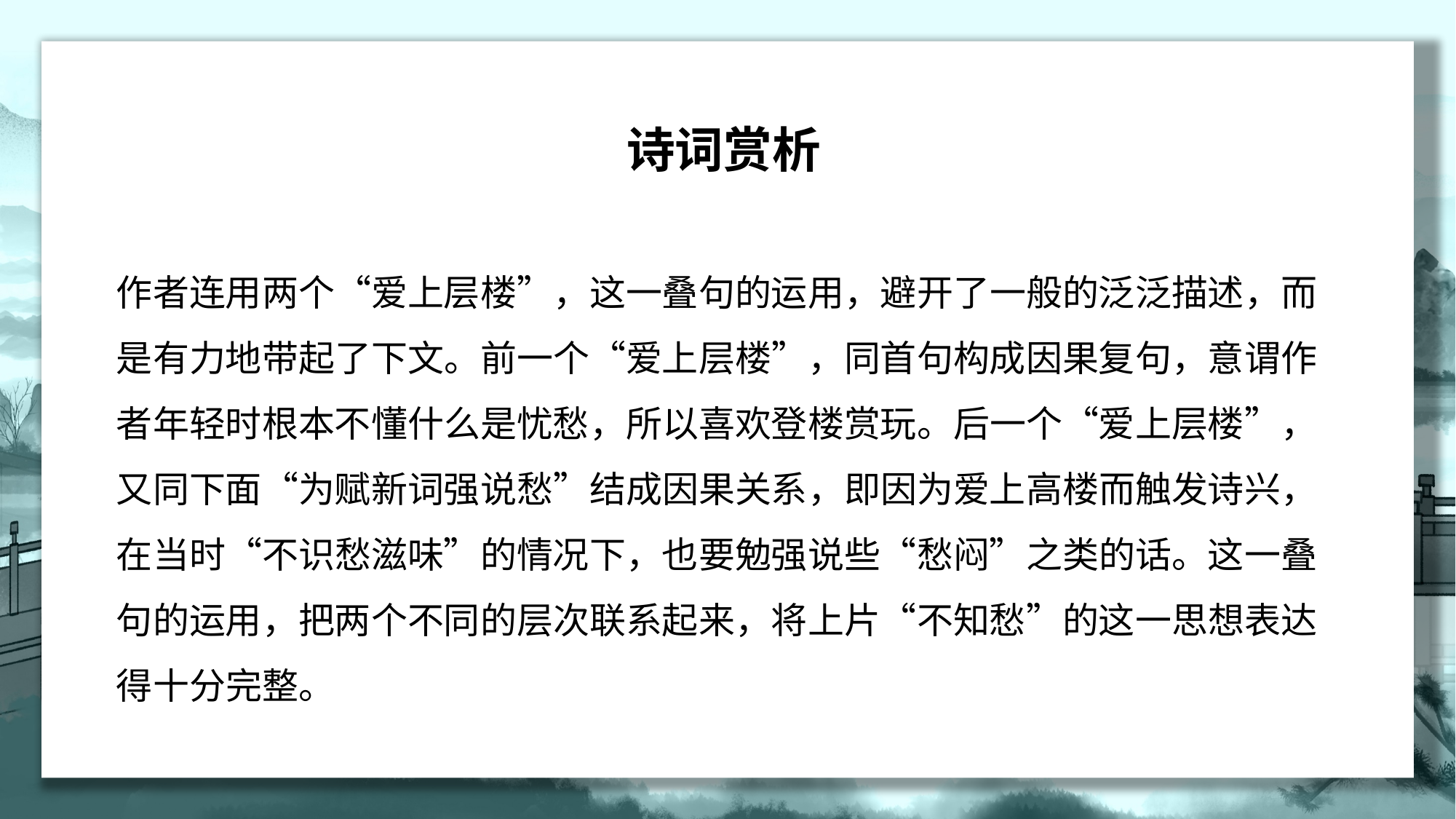

诗词赏析
作者连用两个“爱上层楼”，这一叠句的运用，避开了一般的泛泛描述，而是有力地带起了下文。前一个“爱上层楼”，同首句构成因果复句，意谓作者年轻时根本不懂什么是忧愁，所以喜欢登楼赏玩。后一个“爱上层楼”，又同下面“为赋新词强说愁”结成因果关系，即因为爱上高楼而触发诗兴，在当时“不识愁滋味”的情况下，也要勉强说些“愁闷”之类的话。这一叠句的运用，把两个不同的层次联系起来，将上片“不知愁”的这一思想表达得十分完整。